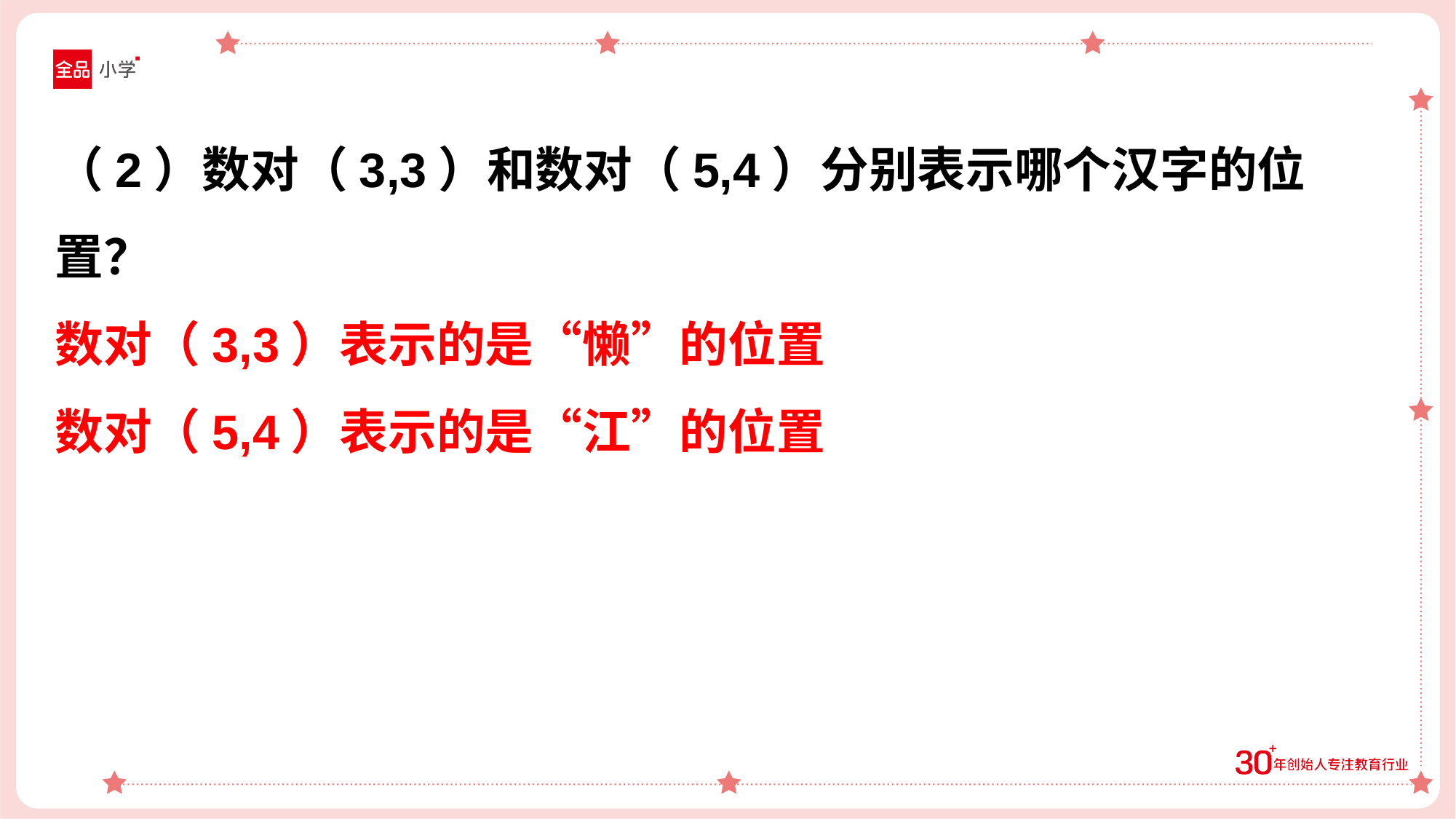

（2）数对（3,3）和数对（5,4）分别表示哪个汉字的位置？
数对（3,3）表示的是“懒”的位置
数对（5,4）表示的是“江”的位置